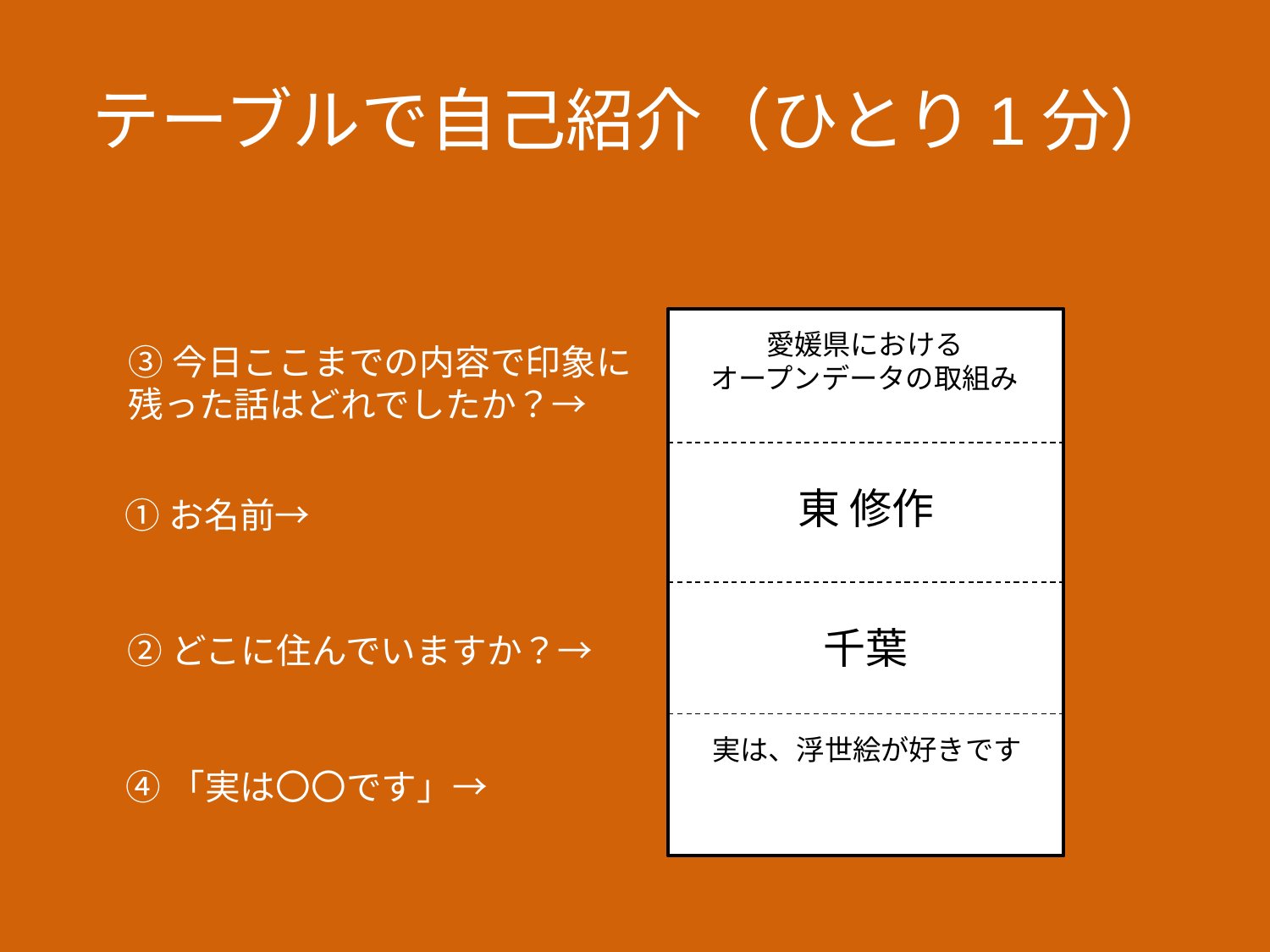

# テーブルで自己紹介（ひとり1分）

愛媛県における
オープンデータの取組み
③今日ここまでの内容で印象に
残った話はどれでしたか？→
東 修作
①お名前→
千葉
②どこに住んでいますか？→
実は、浮世絵が好きです
④「実は〇〇です」→